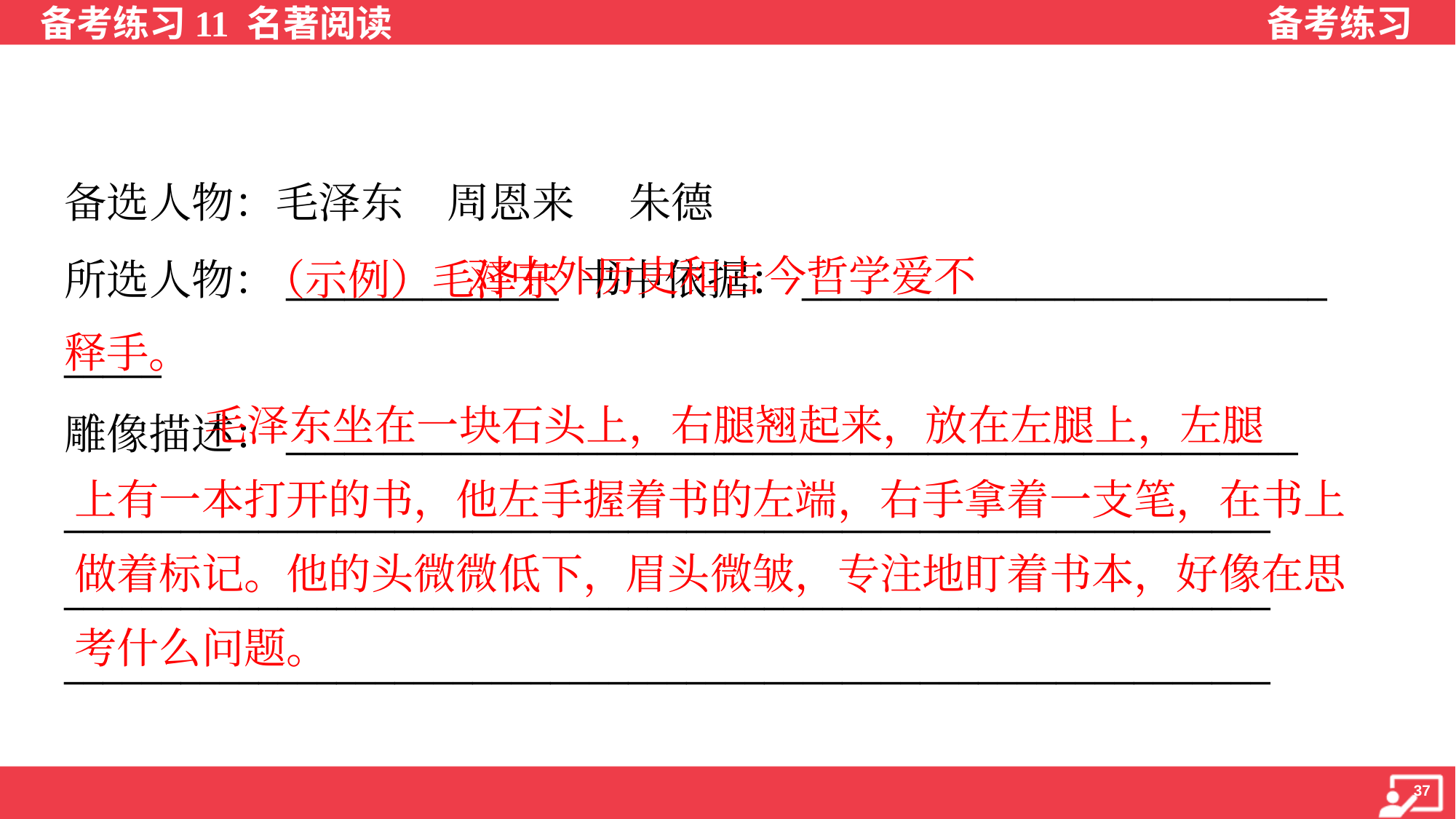

备选人物：毛泽东    周恩来     朱德
所选人物：______________ 书中依据：___________________________
_____
雕像描述：____________________________________________________
______________________________________________________________
______________________________________________________________
______________________________________________________________
                                    对中外历史和古今哲学爱不
释手。
（示例）毛泽东
           毛泽东坐在一块石头上，右腿翘起来，放在左腿上，左腿
上有一本打开的书，他左手握着书的左端，右手拿着一支笔，在书上
做着标记。他的头微微低下，眉头微皱，专注地盯着书本，好像在思
考什么问题。